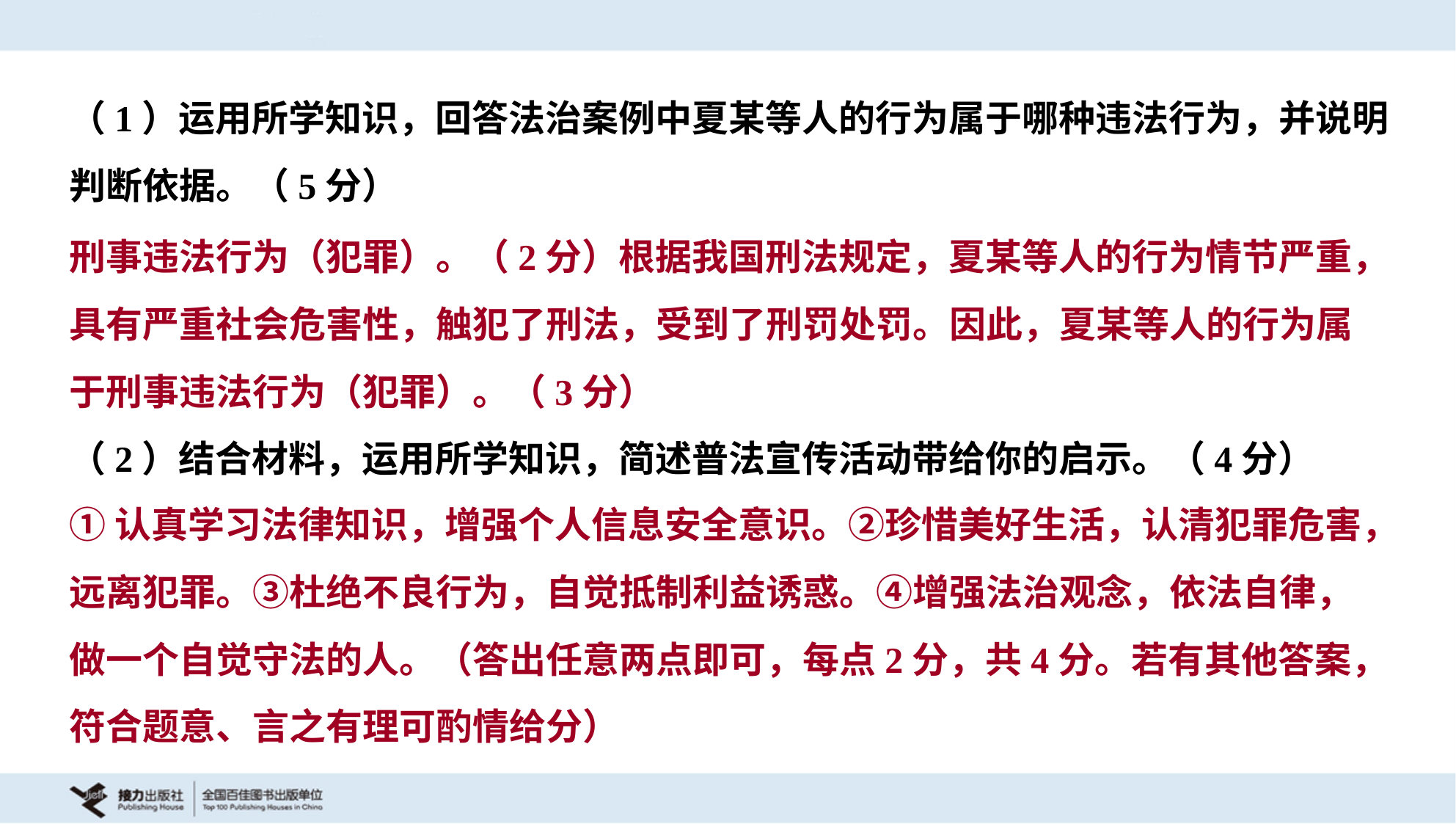

（1）运用所学知识，回答法治案例中夏某等人的行为属于哪种违法行为，并说明
判断依据。（5分）
刑事违法行为（犯罪）。（2分）根据我国刑法规定，夏某等人的行为情节严重，
具有严重社会危害性，触犯了刑法，受到了刑罚处罚。因此，夏某等人的行为属
于刑事违法行为（犯罪）。（3分）
（2）结合材料，运用所学知识，简述普法宣传活动带给你的启示。（4分）
①认真学习法律知识，增强个人信息安全意识。②珍惜美好生活，认清犯罪危害，
远离犯罪。③杜绝不良行为，自觉抵制利益诱惑。④增强法治观念，依法自律，
做一个自觉守法的人。（答出任意两点即可，每点2分，共4分。若有其他答案，
符合题意、言之有理可酌情给分）